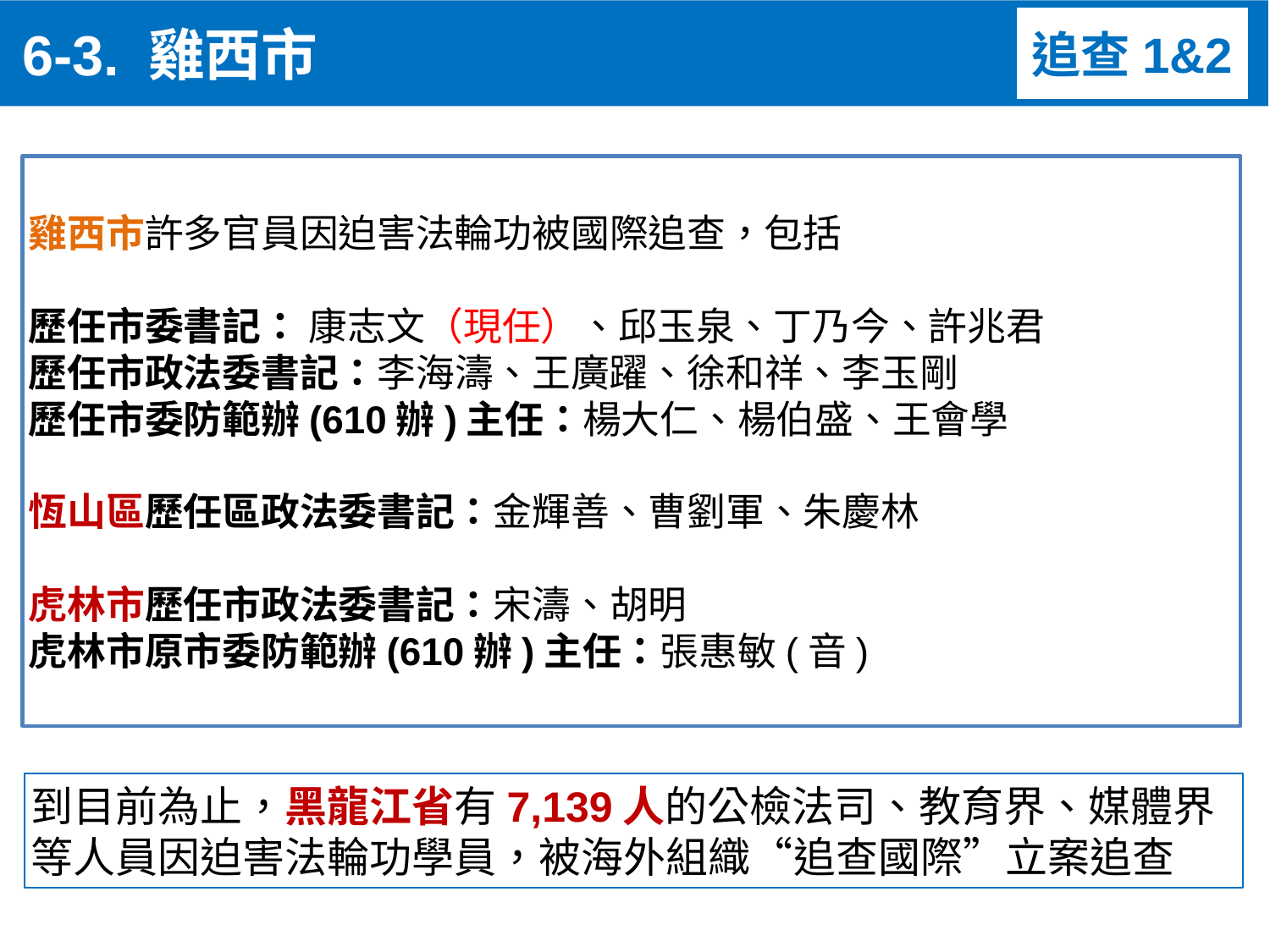

6-3. 雞西市

追查1&2
雞西市許多官員因迫害法輪功被國際追查，包括

歷任市委書記： 康志文（現任）、邱玉泉、丁乃今、許兆君
歷任市政法委書記：李海濤、王廣躍、徐和祥、李玉剛
歷任市委防範辦(610辦)主任：楊大仁、楊伯盛、王會學
恆山區歷任區政法委書記：金輝善、曹劉軍、朱慶林

虎林市歷任市政法委書記：宋濤、胡明
虎林市原市委防範辦(610辦)主任：張惠敏(音)
到目前為止，黑龍江省有7,139人的公檢法司、教育界、媒體界等人員因迫害法輪功學員，被海外組織“追查國際”立案追查